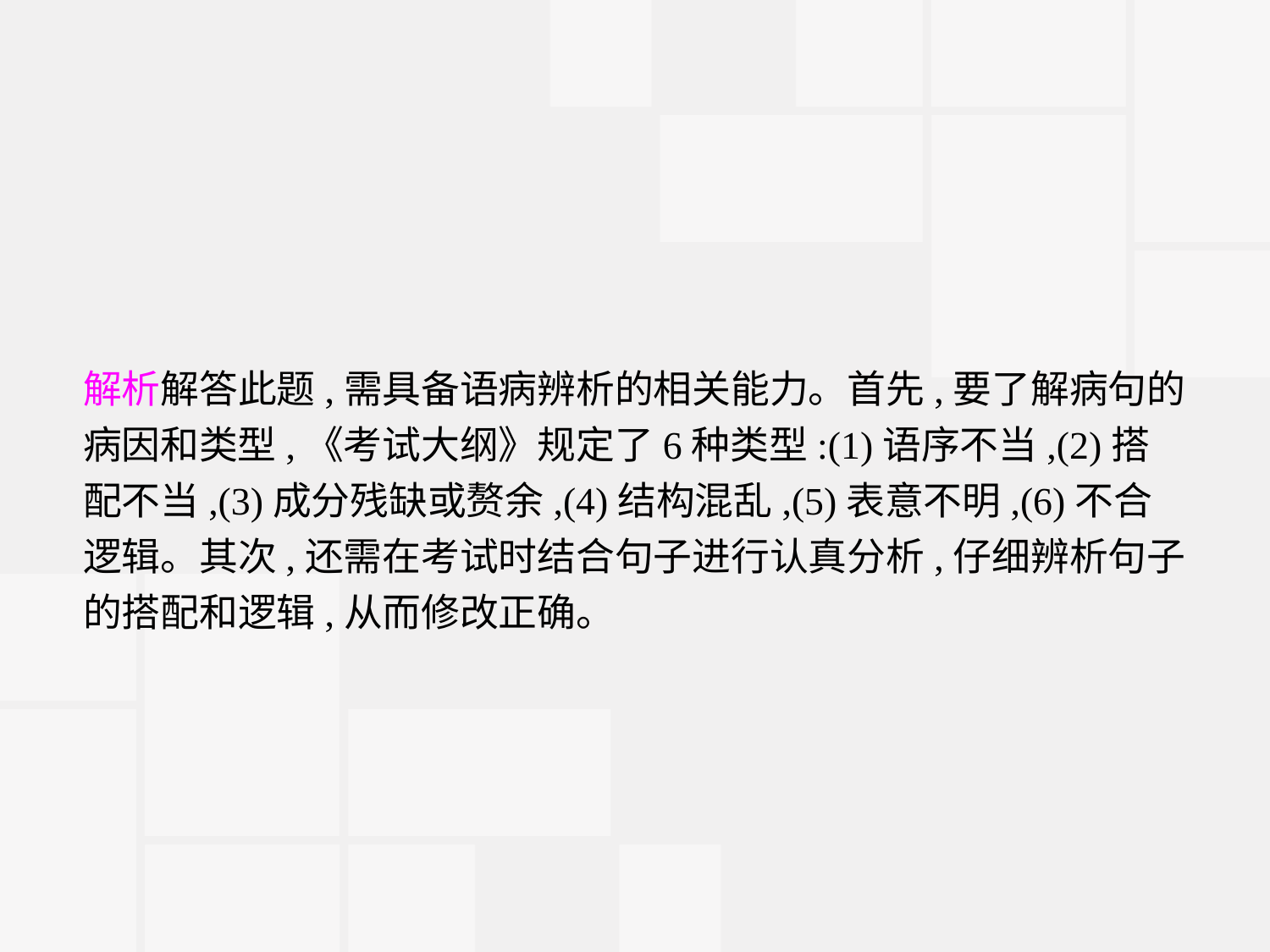

解析解答此题,需具备语病辨析的相关能力。首先,要了解病句的病因和类型,《考试大纲》规定了6种类型:(1)语序不当,(2)搭配不当,(3)成分残缺或赘余,(4)结构混乱,(5)表意不明,(6)不合逻辑。其次,还需在考试时结合句子进行认真分析,仔细辨析句子的搭配和逻辑,从而修改正确。